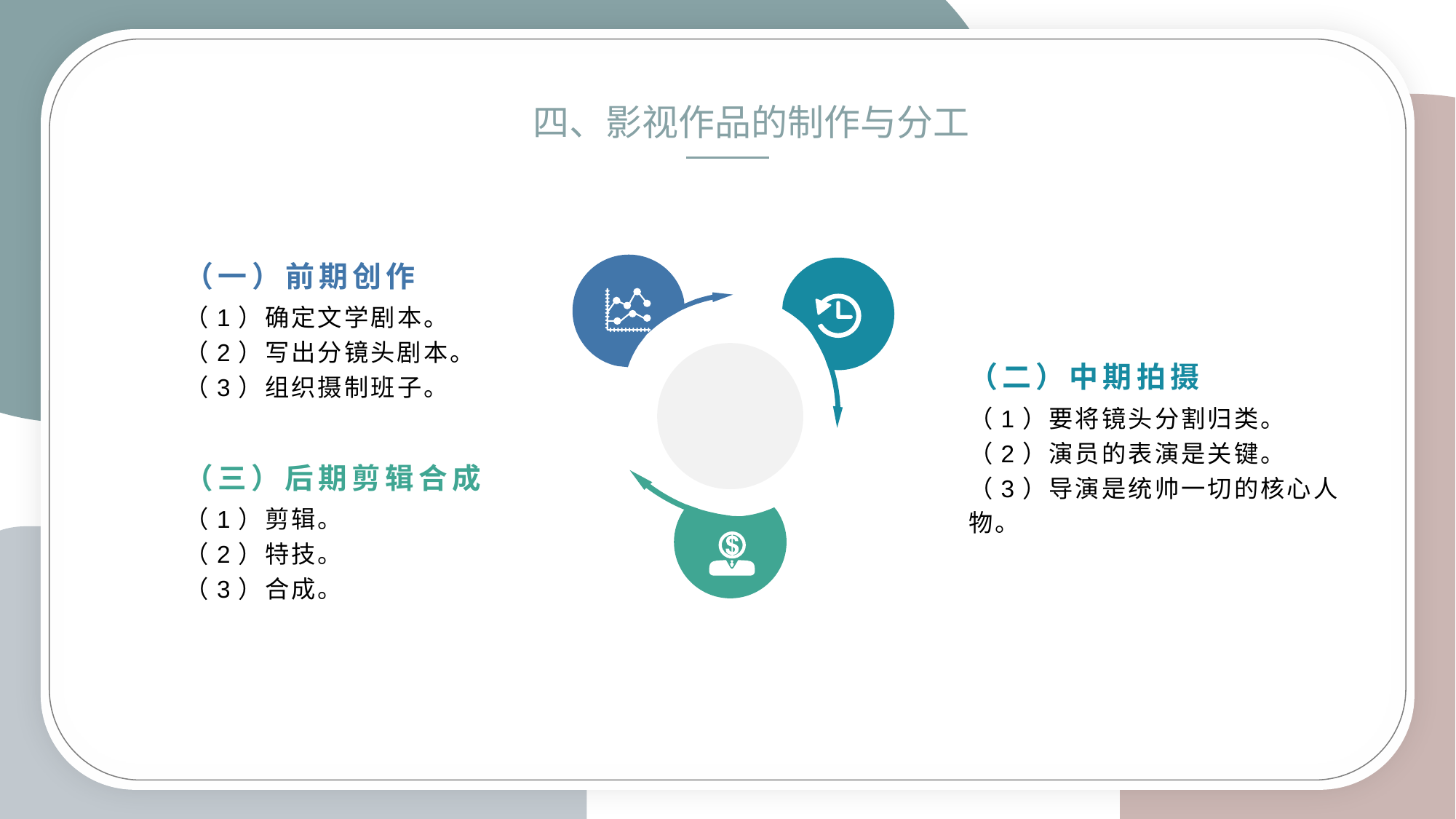

四、影视作品的制作与分工
（一）前期创作

（1）确定文学剧本。
（2）写出分镜头剧本。
（3）组织摄制班子。

（二）中期拍摄
（1）要将镜头分割归类。
（2）演员的表演是关键。
（3）导演是统帅一切的核心人物。
（三）后期剪辑合成

（1）剪辑。
（2）特技。
（3）合成。